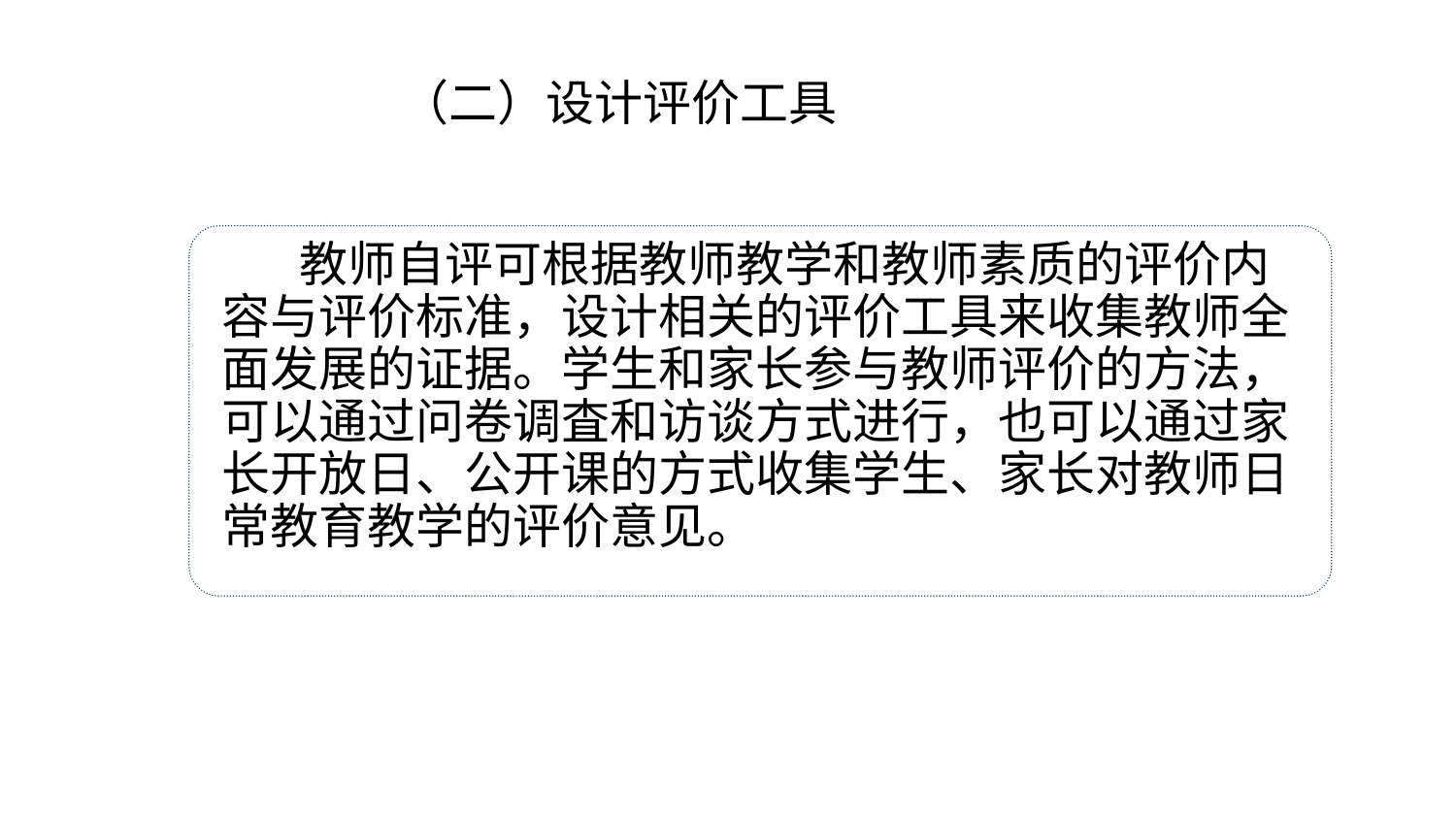

（二）设计评价工具

      教师自评可根据教师教学和教师素质的评价内容与评价标准，设计相关的评价工具来收集教师全面发展的证据。学生和家长参与教师评价的方法，可以通过问卷调査和访谈方式进行，也可以通过家长开放日、公开课的方式收集学生、家长对教师日常教育教学的评价意见。